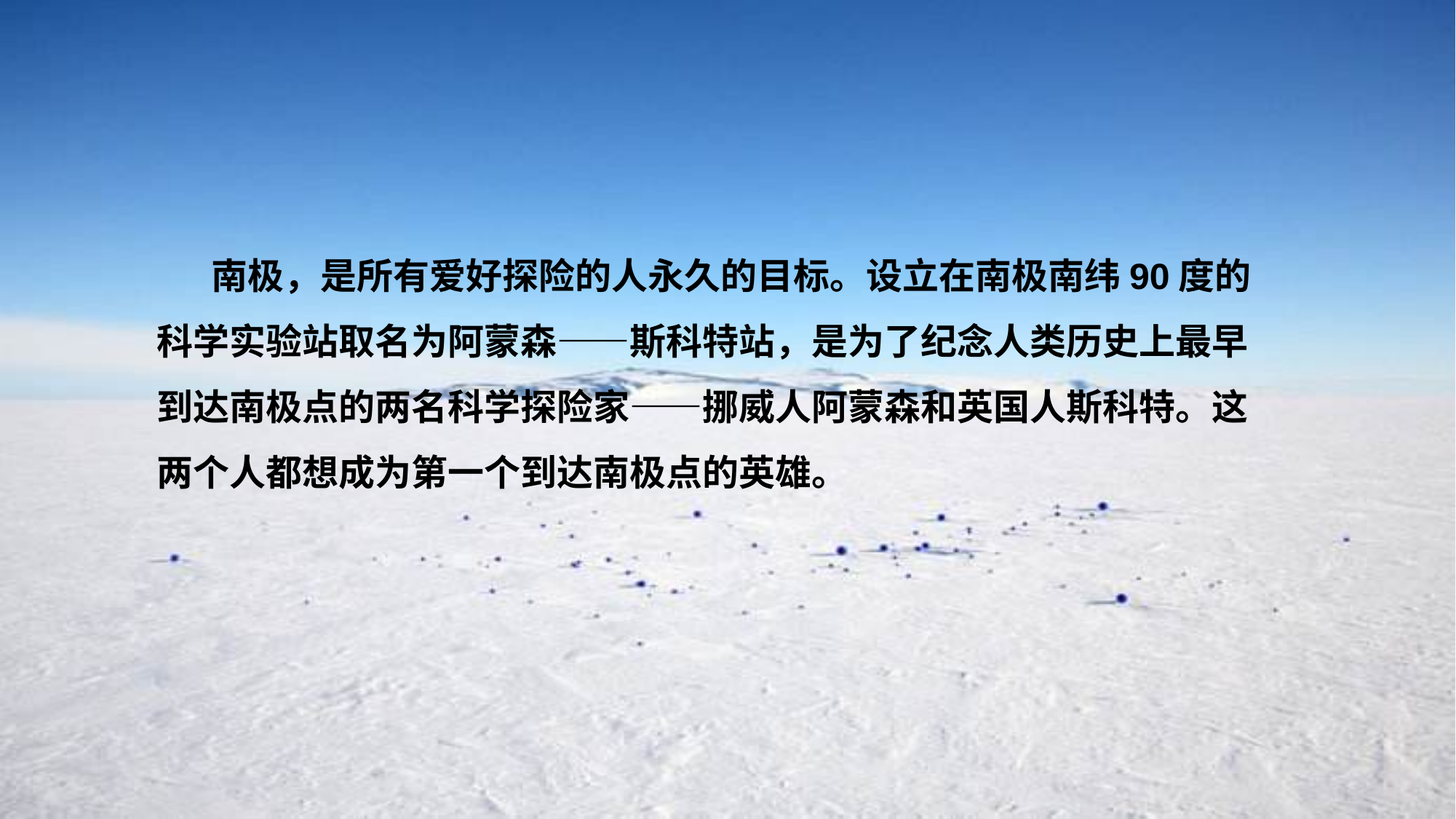

#

南极，是所有爱好探险的人永久的目标。设立在南极南纬90度的科学实验站取名为阿蒙森——斯科特站，是为了纪念人类历史上最早到达南极点的两名科学探险家——挪威人阿蒙森和英国人斯科特。这两个人都想成为第一个到达南极点的英雄。